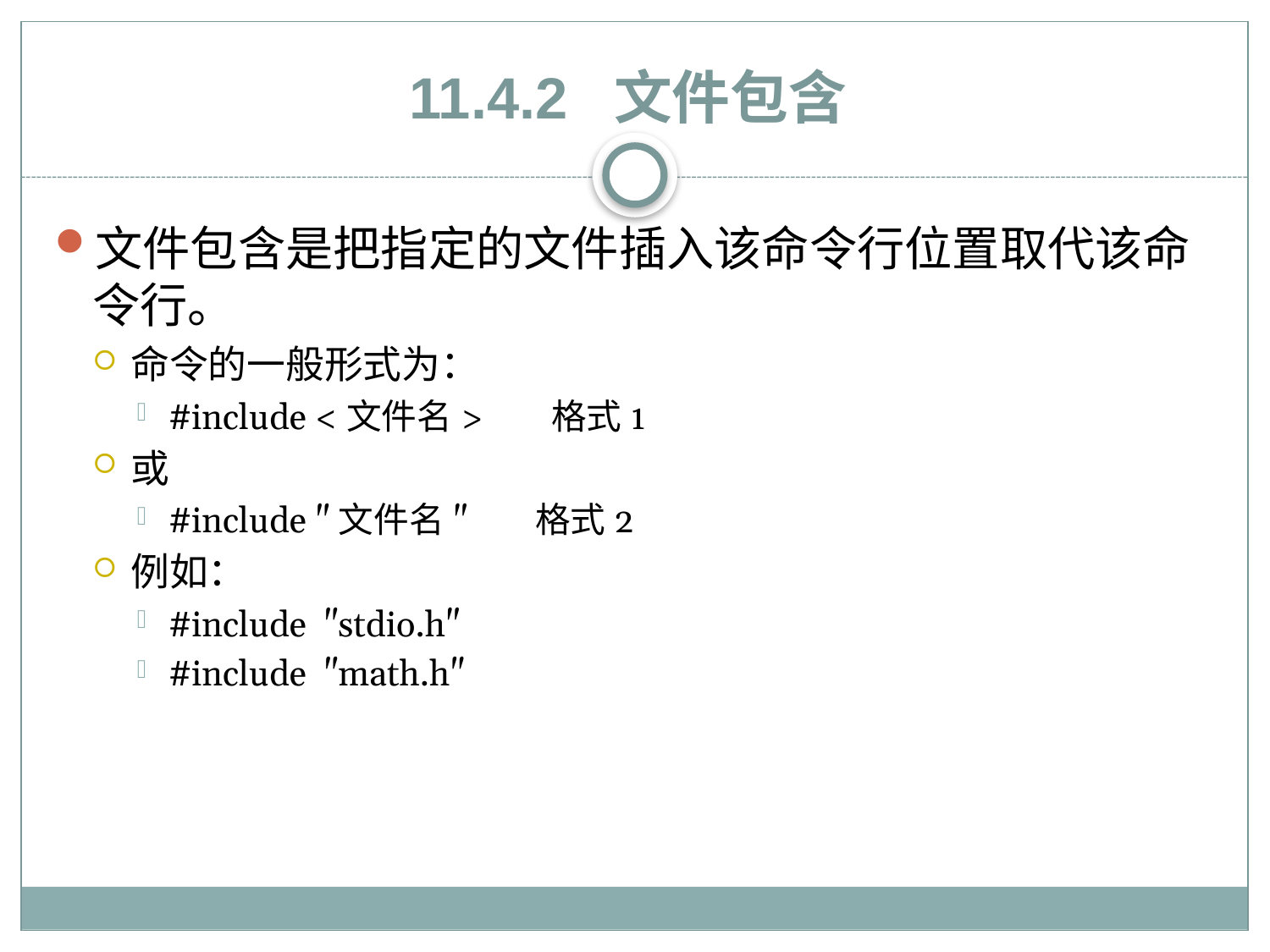

# 11.4.2  文件包含
文件包含是把指定的文件插入该命令行位置取代该命令行。
命令的一般形式为：
#include <文件名>       格式1
或
#include "文件名"       格式2
例如：
#include  "stdio.h"
#include  "math.h"